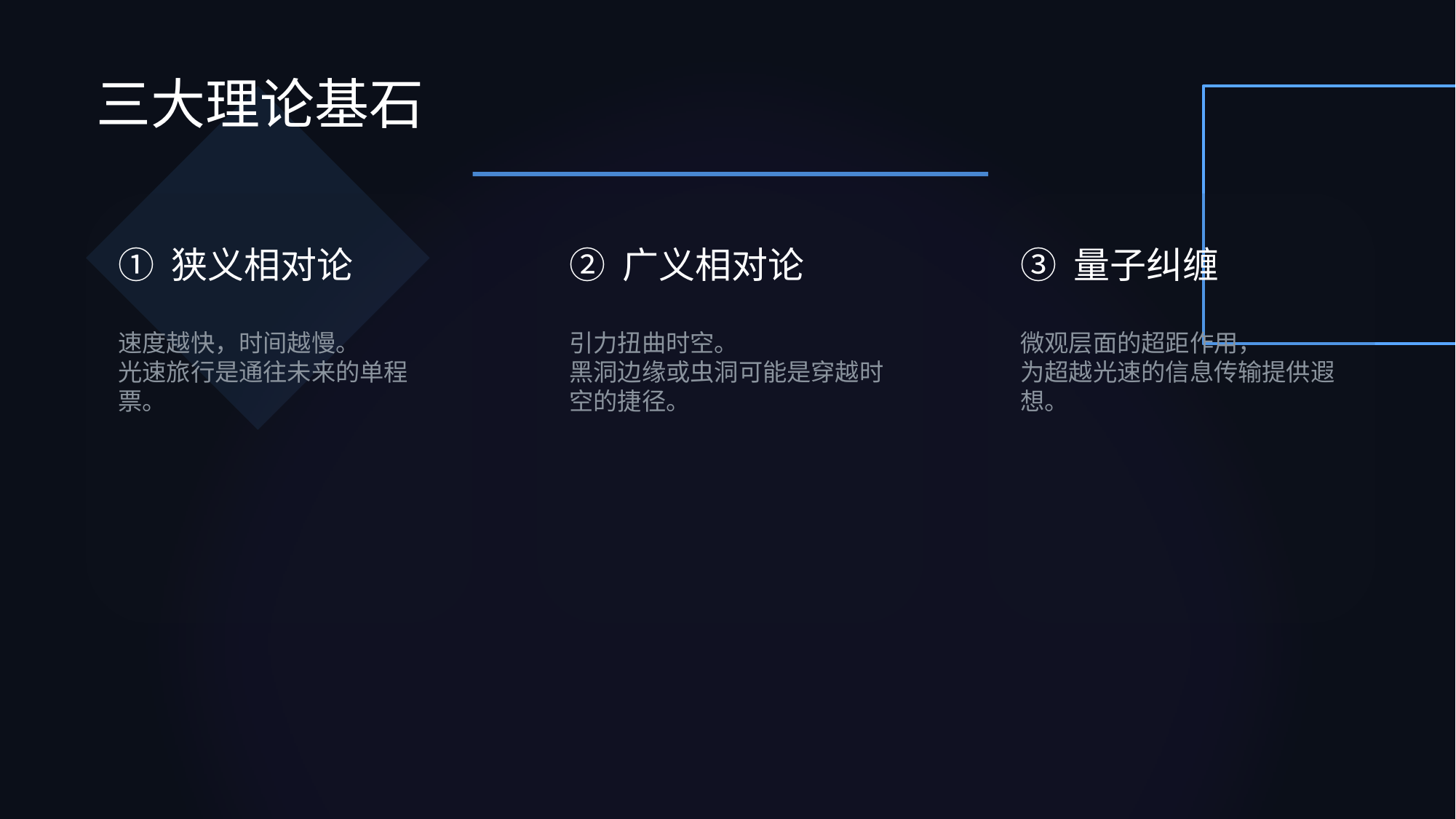

时空旅行指南
三大理论基石

从 理 论 到 实 践

开启你的第四维之旅，了解关于时间的终极奥秘

① 狭义相对论
② 广义相对论
③ 量子纠缠
“时间不是一条单行道，而是一片可以航行的海洋。”
38微秒
世纪
世纪
世纪
世纪
保持好奇，探索未知
速度越快，时间越慢。
光速旅行是通往未来的单程票。
引力扭曲时空。
黑洞边缘或虫洞可能是穿越时空的捷径。
微观层面的超距作用，
为超越光速的信息传输提供遐想。

GPS 卫星每天比地面快的时间
必须修正否则定位失效
描述
描述
描述
描述
爱因斯坦的相对论打破了绝对时空观
属于人类的时空时代终将到来